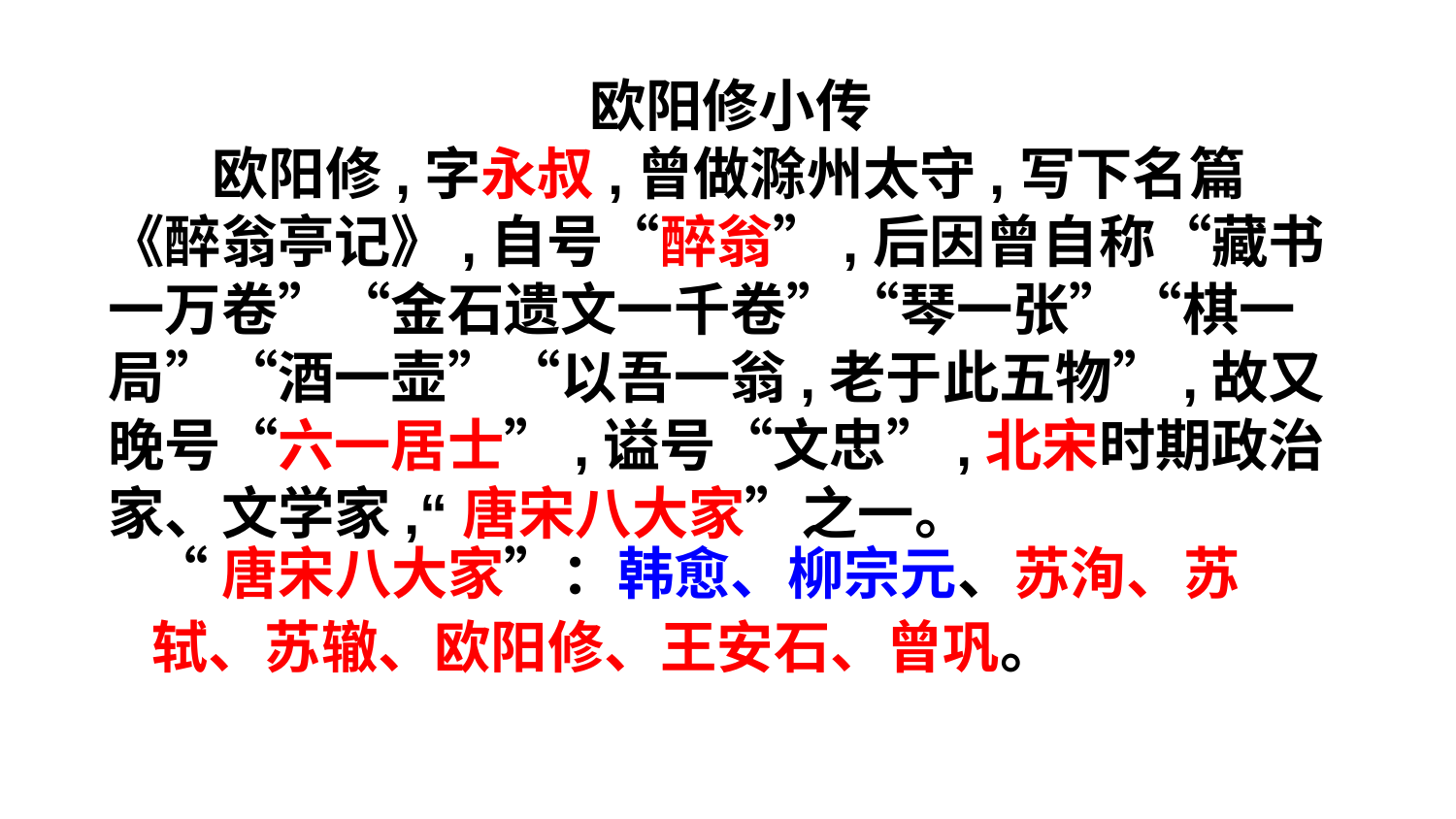

欧阳修小传
       欧阳修,字永叔,曾做滁州太守,写下名篇《醉翁亭记》,自号“醉翁”,后因曾自称“藏书一万卷”“金石遗文一千卷”“琴一张”“棋一局”“酒一壶”“以吾一翁,老于此五物”,故又晚号“六一居士”,谥号“文忠”,北宋时期政治家、文学家,“唐宋八大家”之一。
“唐宋八大家”：韩愈、柳宗元、苏洵、苏轼、苏辙、欧阳修、王安石、曾巩。